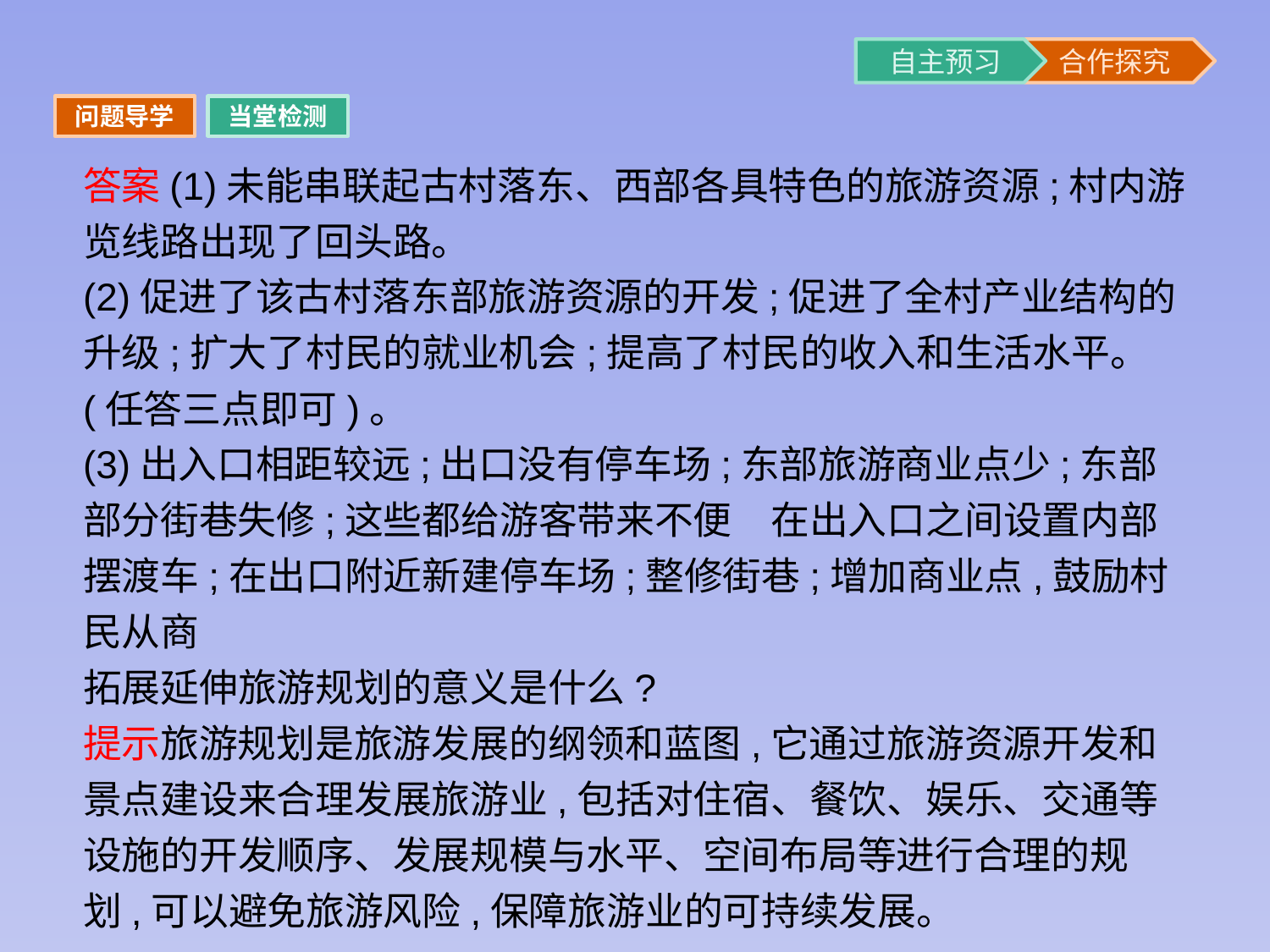

问题导学
当堂检测
答案(1)未能串联起古村落东、西部各具特色的旅游资源;村内游览线路出现了回头路。
(2)促进了该古村落东部旅游资源的开发;促进了全村产业结构的升级;扩大了村民的就业机会;提高了村民的收入和生活水平。(任答三点即可)。
(3)出入口相距较远;出口没有停车场;东部旅游商业点少;东部部分街巷失修;这些都给游客带来不便　在出入口之间设置内部摆渡车;在出口附近新建停车场;整修街巷;增加商业点,鼓励村民从商
拓展延伸旅游规划的意义是什么?
提示旅游规划是旅游发展的纲领和蓝图,它通过旅游资源开发和景点建设来合理发展旅游业,包括对住宿、餐饮、娱乐、交通等设施的开发顺序、发展规模与水平、空间布局等进行合理的规划,可以避免旅游风险,保障旅游业的可持续发展。